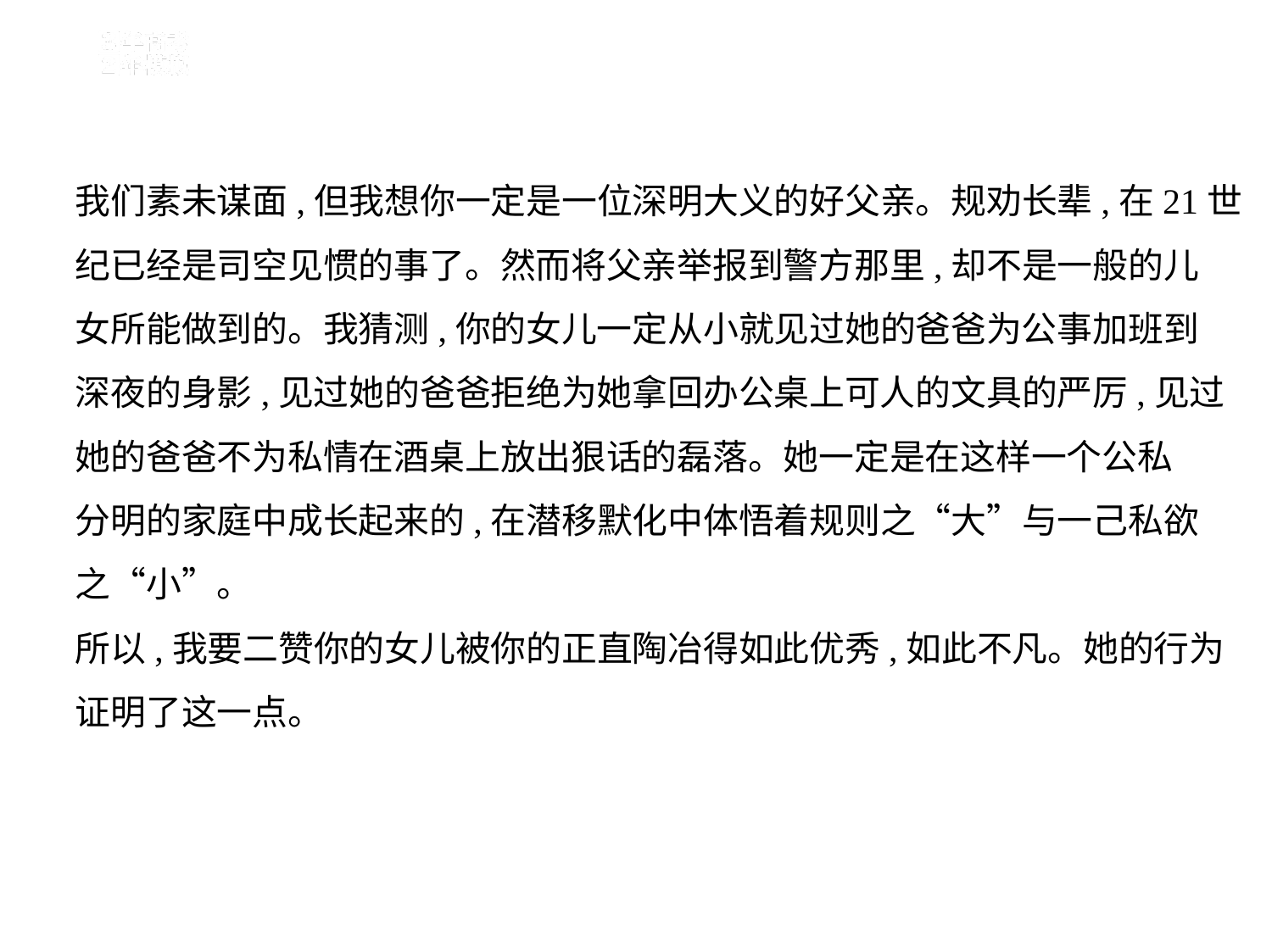

我们素未谋面,但我想你一定是一位深明大义的好父亲。规劝长辈,在21世
纪已经是司空见惯的事了。然而将父亲举报到警方那里,却不是一般的儿
女所能做到的。我猜测,你的女儿一定从小就见过她的爸爸为公事加班到
深夜的身影,见过她的爸爸拒绝为她拿回办公桌上可人的文具的严厉,见过
她的爸爸不为私情在酒桌上放出狠话的磊落。她一定是在这样一个公私
分明的家庭中成长起来的,在潜移默化中体悟着规则之“大”与一己私欲
之“小”。
所以,我要二赞你的女儿被你的正直陶冶得如此优秀,如此不凡。她的行为
证明了这一点。